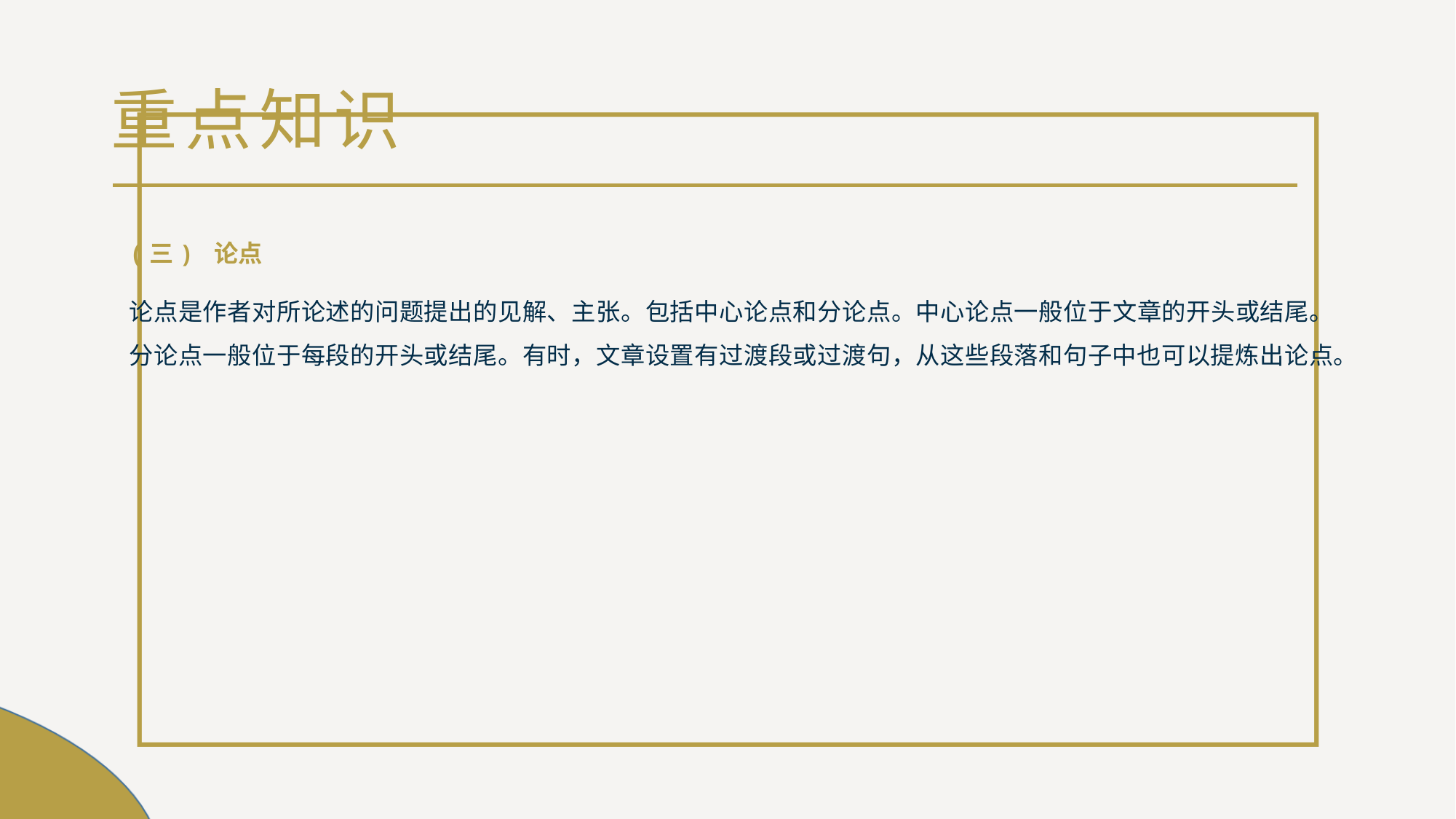

# 重点知识
(三) 论点
论点是作者对所论述的问题提出的见解、主张。包括中心论点和分论点。中心论点一般位于文章的开头或结尾。分论点一般位于每段的开头或结尾。有时，文章设置有过渡段或过渡句，从这些段落和句子中也可以提炼出论点。